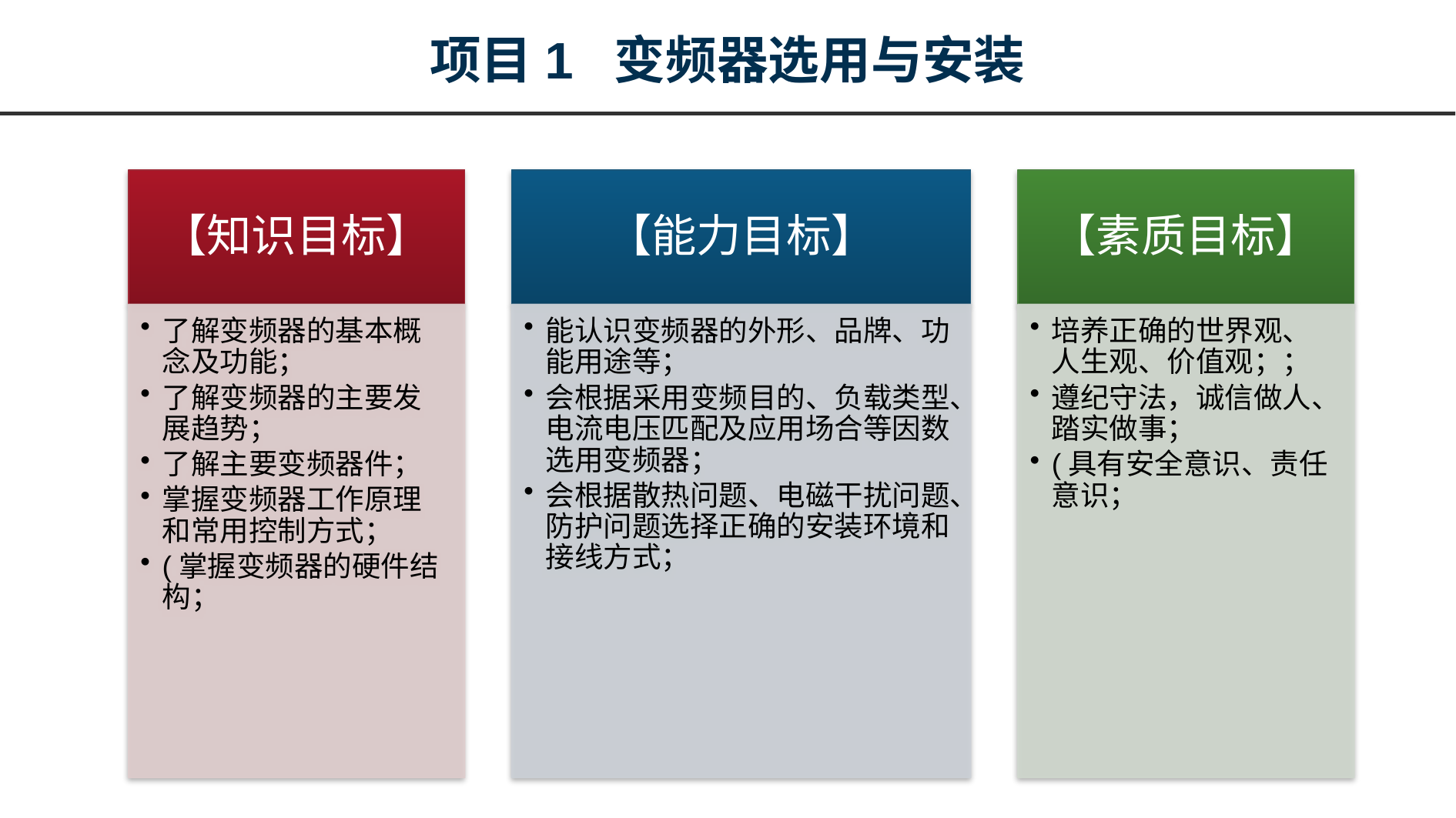

项目1  变频器选用与安装
【知识目标】
了解变频器的基本概念及功能；
了解变频器的主要发展趋势；
了解主要变频器件；
掌握变频器工作原理和常用控制方式；
(掌握变频器的硬件结构；
【能力目标】
能认识变频器的外形、品牌、功能用途等；
会根据采用变频目的、负载类型、电流电压匹配及应用场合等因数选用变频器；
会根据散热问题、电磁干扰问题、防护问题选择正确的安装环境和接线方式；
【素质目标】
培养正确的世界观、人生观、价值观；；
遵纪守法，诚信做人、踏实做事；
(具有安全意识、责任意识；